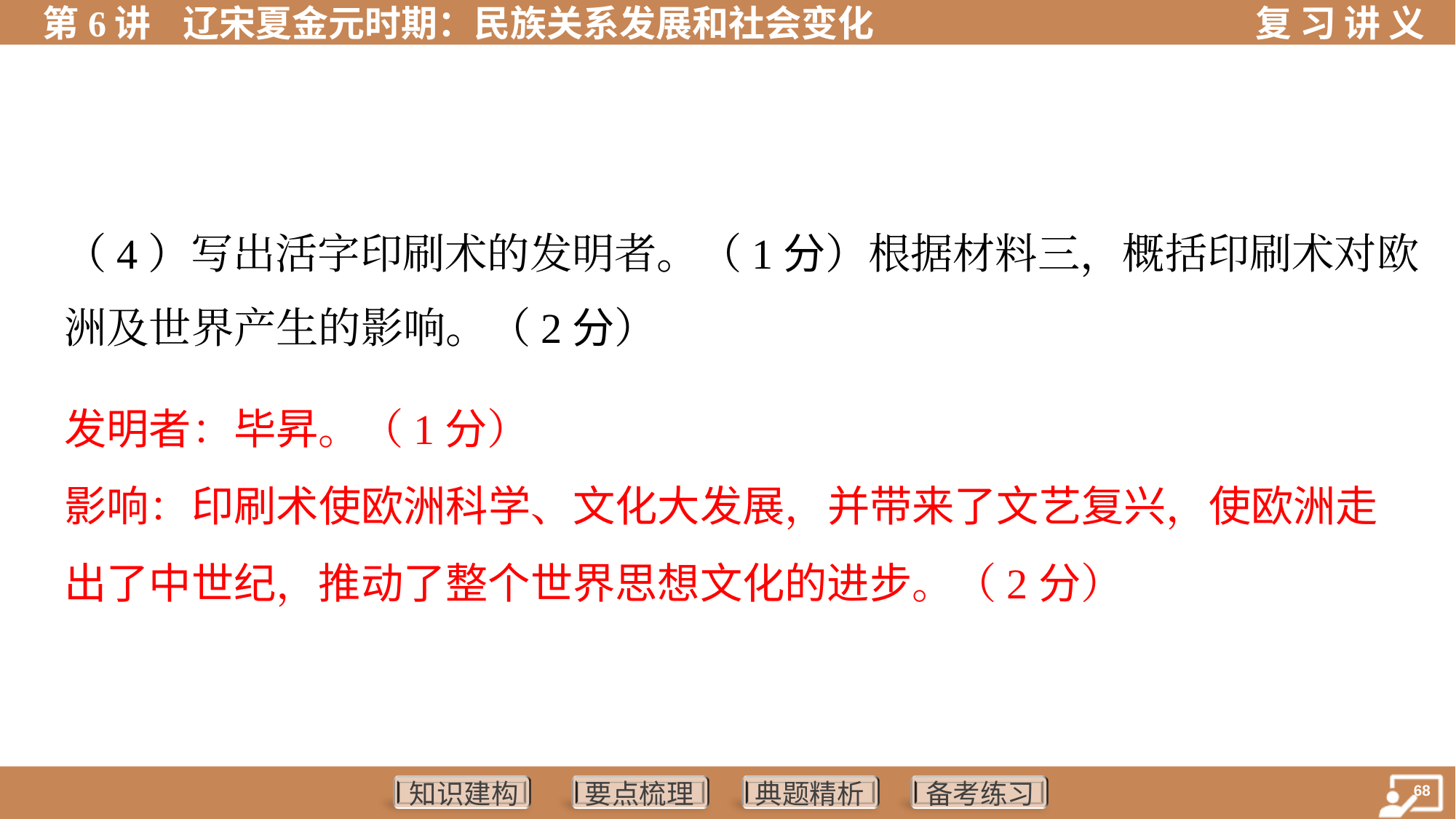

（4）写出活字印刷术的发明者。（1分）根据材料三，概括印刷术对欧
洲及世界产生的影响。（2分）
发明者：毕昇。（1分）
影响：印刷术使欧洲科学、文化大发展，并带来了文艺复兴，使欧洲走
出了中世纪，推动了整个世界思想文化的进步。（2分）